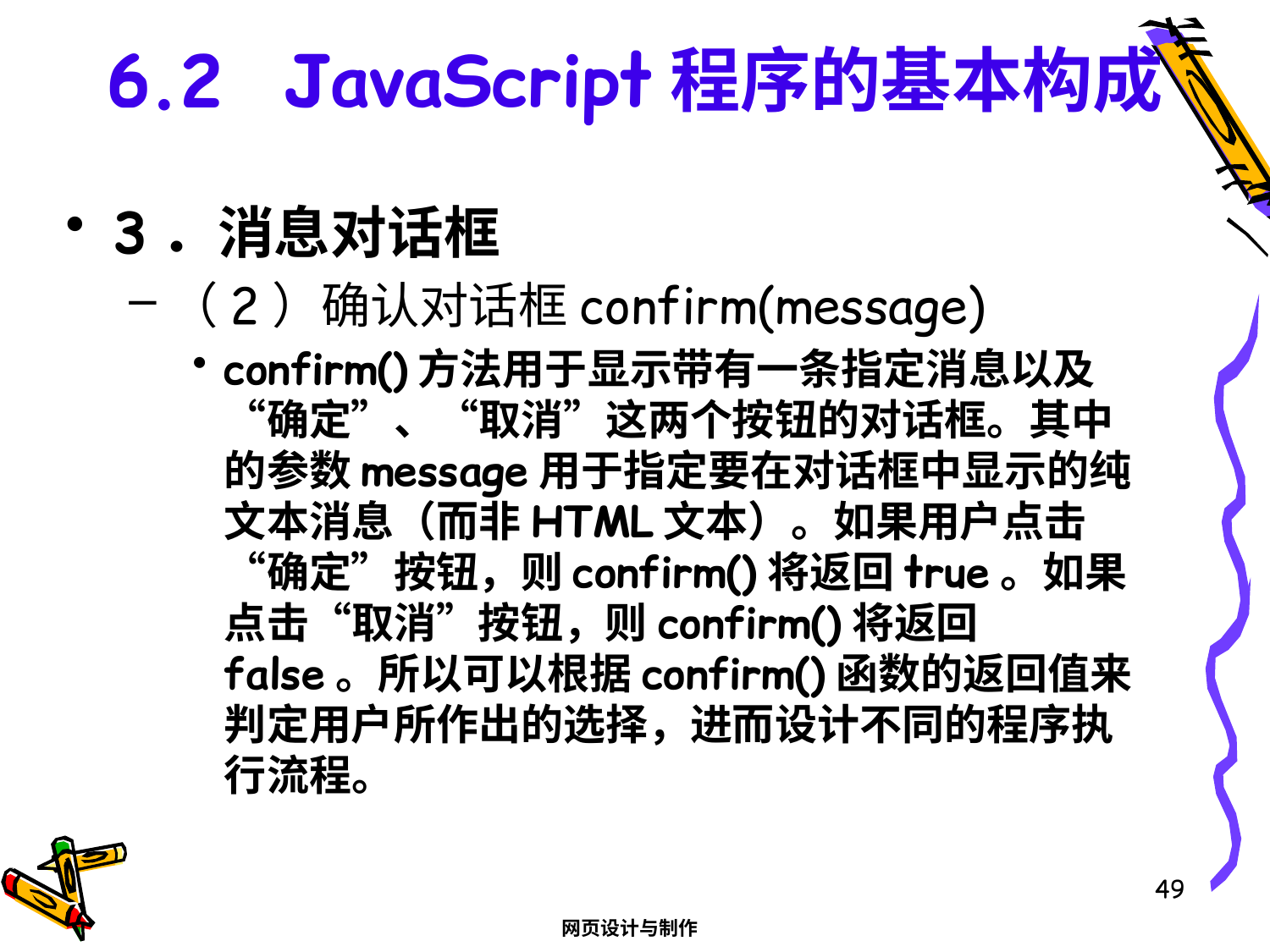

# 6.2  JavaScript程序的基本构成
3．消息对话框
（2）确认对话框confirm(message)
confirm()方法用于显示带有一条指定消息以及“确定”、“取消”这两个按钮的对话框。其中的参数message用于指定要在对话框中显示的纯文本消息（而非HTML文本）。如果用户点击“确定”按钮，则confirm()将返回true。如果点击“取消”按钮，则confirm()将返回false。所以可以根据confirm()函数的返回值来判定用户所作出的选择，进而设计不同的程序执行流程。
49
网页设计与制作